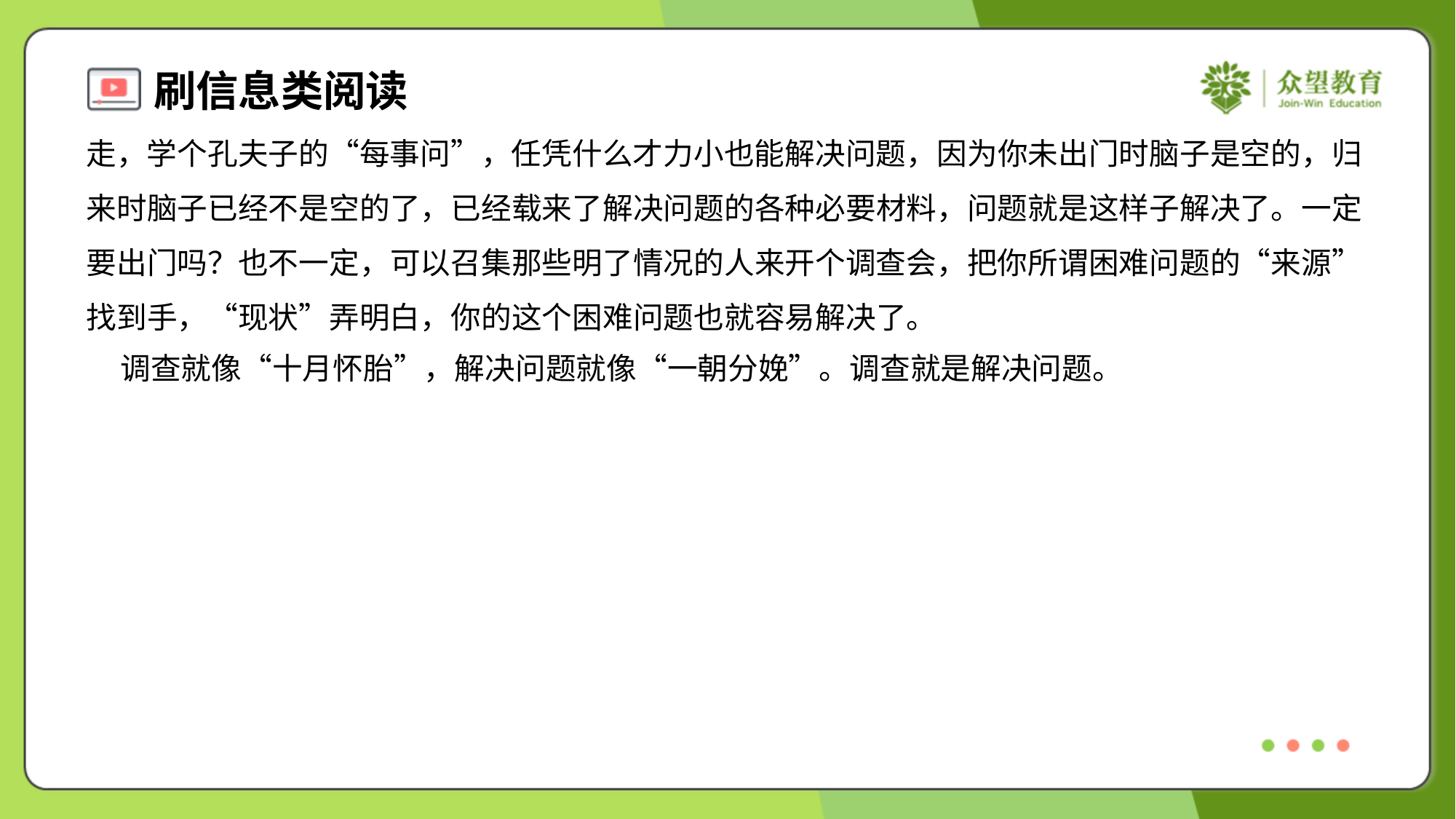

走，学个孔夫子的“每事问”，任凭什么才力小也能解决问题，因为你未出门时脑子是空的，归
来时脑子已经不是空的了，已经载来了解决问题的各种必要材料，问题就是这样子解决了。一定
要出门吗？也不一定，可以召集那些明了情况的人来开个调查会，把你所谓困难问题的“来源”
找到手，“现状”弄明白，你的这个困难问题也就容易解决了。
    调查就像“十月怀胎”，解决问题就像“一朝分娩”。调查就是解决问题。